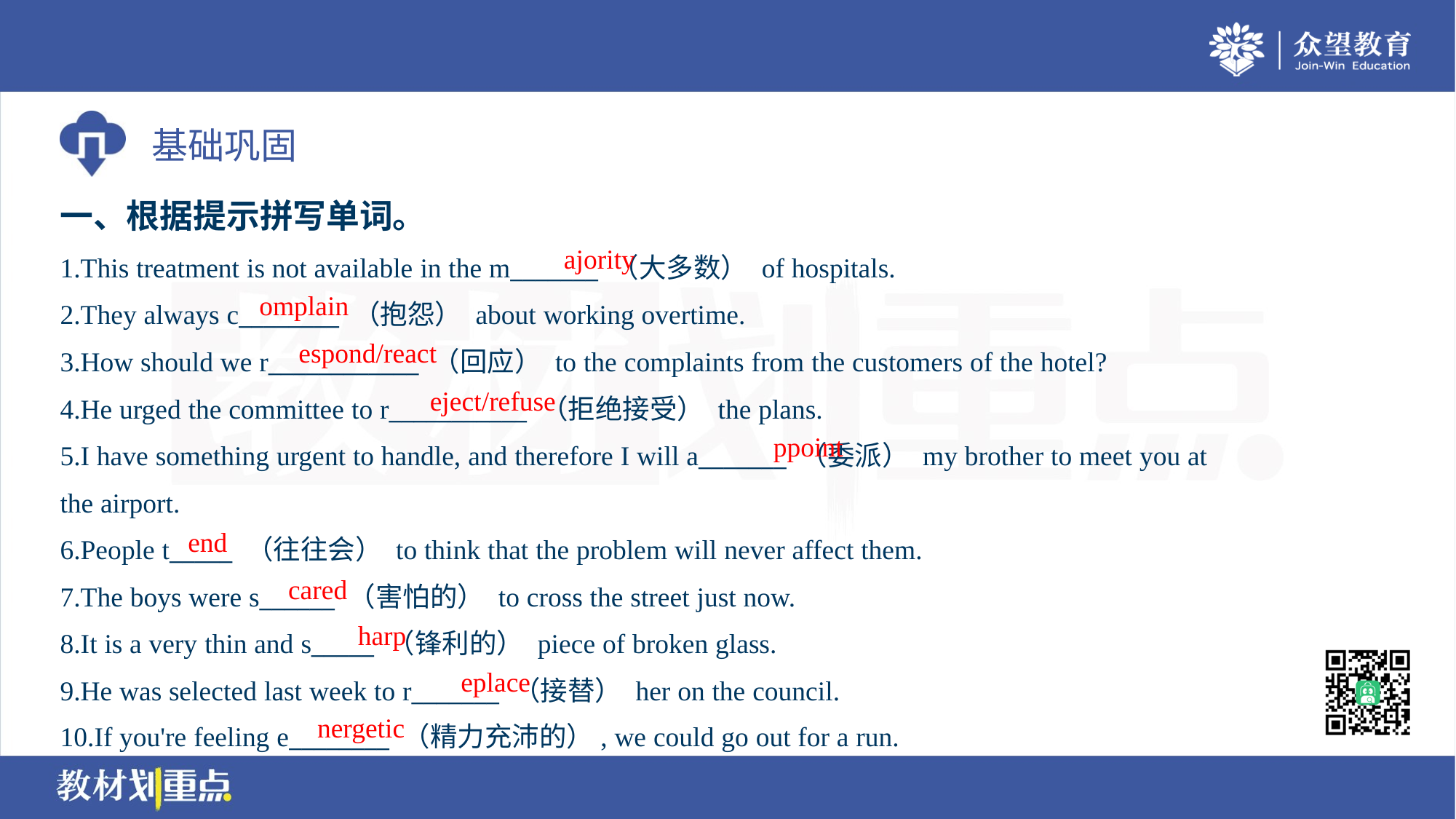

一、根据提示拼写单词。
ajority
1.This treatment is not available in the m_______ （大多数） of hospitals.
2.They always c________ （抱怨） about working overtime.
3.How should we r____________ （回应） to the complaints from the customers of the hotel?
4.He urged the committee to r___________ （拒绝接受） the plans.
5.I have something urgent to handle, and therefore I will a_______ （委派） my brother to meet you at
the airport.
6.People t_____ （往往会） to think that the problem will never affect them.
7.The boys were s______ （害怕的） to cross the street just now.
8.It is a very thin and s_____ （锋利的） piece of broken glass.
9.He was selected last week to r_______ （接替） her on the council.
10.If you're feeling e________ （精力充沛的）, we could go out for a run.
omplain
espond/react
eject/refuse
ppoint
end
cared
harp
eplace
nergetic